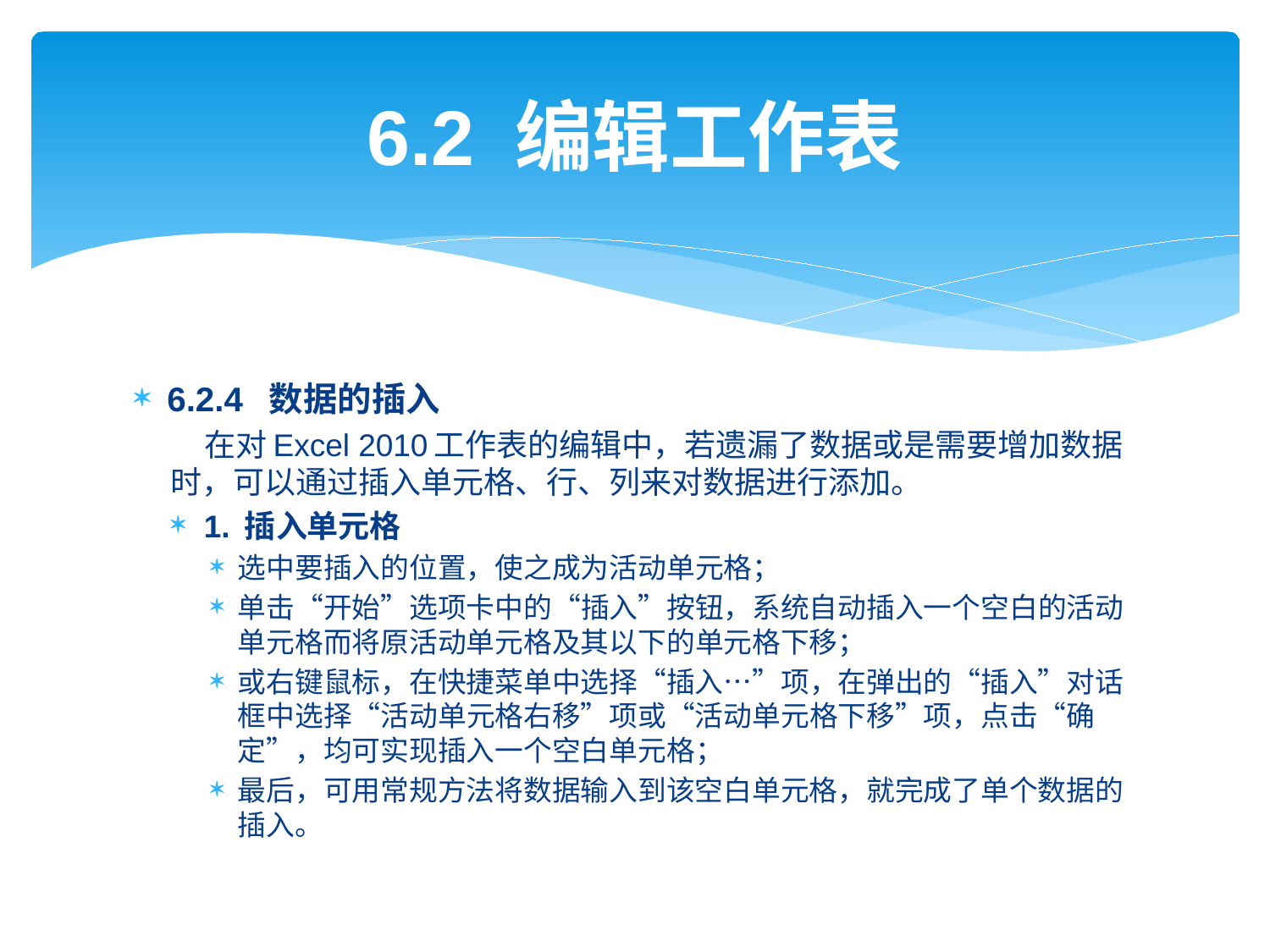

# 6.2 编辑工作表
6.2.4  数据的插入
    在对Excel 2010工作表的编辑中，若遗漏了数据或是需要增加数据时，可以通过插入单元格、行、列来对数据进行添加。
1. 插入单元格
选中要插入的位置，使之成为活动单元格；
单击“开始”选项卡中的“插入”按钮，系统自动插入一个空白的活动单元格而将原活动单元格及其以下的单元格下移；
或右键鼠标，在快捷菜单中选择“插入…”项，在弹出的“插入”对话框中选择“活动单元格右移”项或“活动单元格下移”项，点击“确定”，均可实现插入一个空白单元格；
最后，可用常规方法将数据输入到该空白单元格，就完成了单个数据的插入。